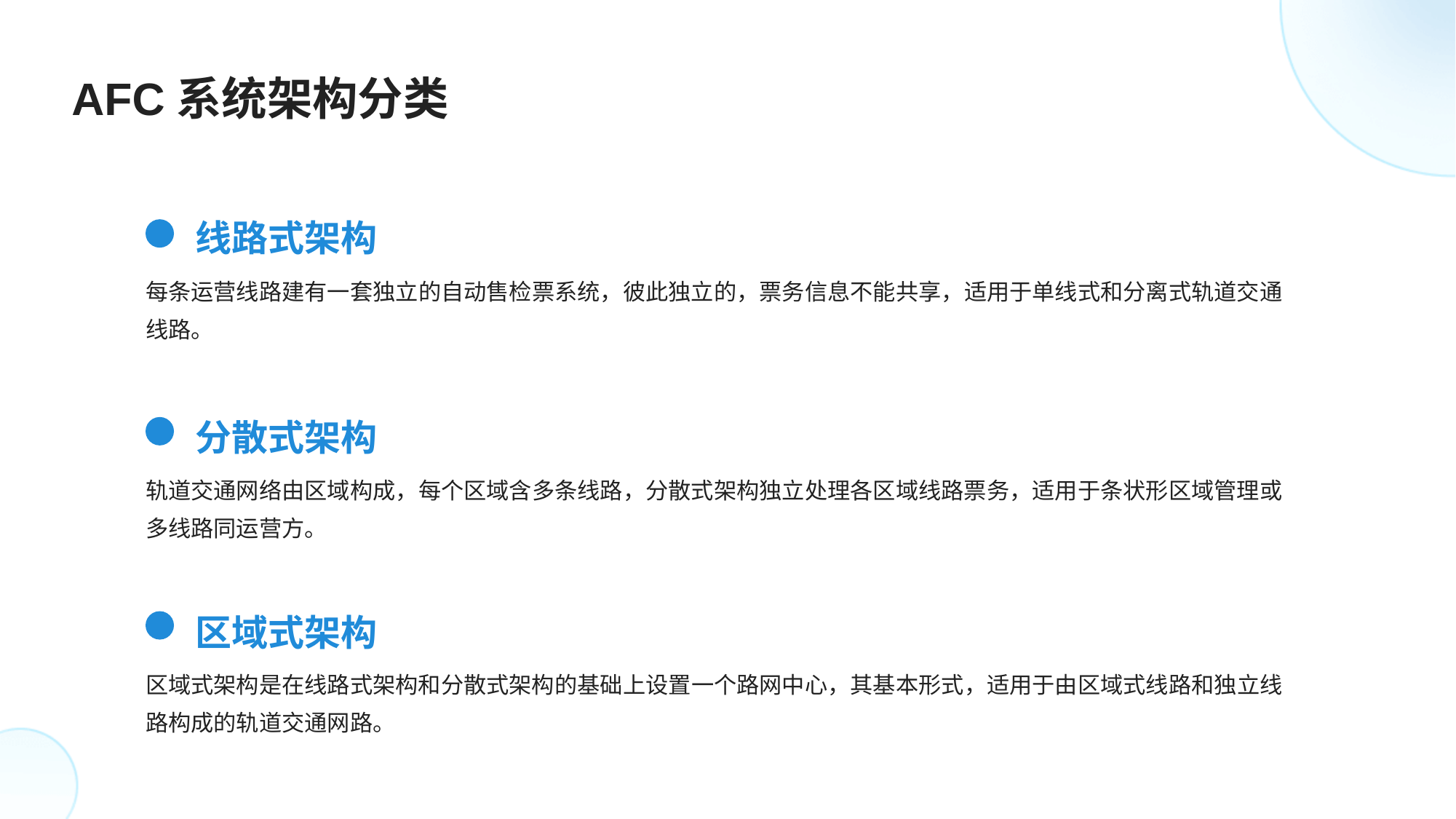

AFC系统架构分类
线路式架构

每条运营线路建有一套独立的自动售检票系统，彼此独立的，票务信息不能共享，适用于单线式和分离式轨道交通线路。
分散式架构

轨道交通网络由区域构成，每个区域含多条线路，分散式架构独立处理各区域线路票务，适用于条状形区域管理或多线路同运营方。
区域式架构

区域式架构是在线路式架构和分散式架构的基础上设置一个路网中心，其基本形式，适用于由区域式线路和独立线路构成的轨道交通网路。